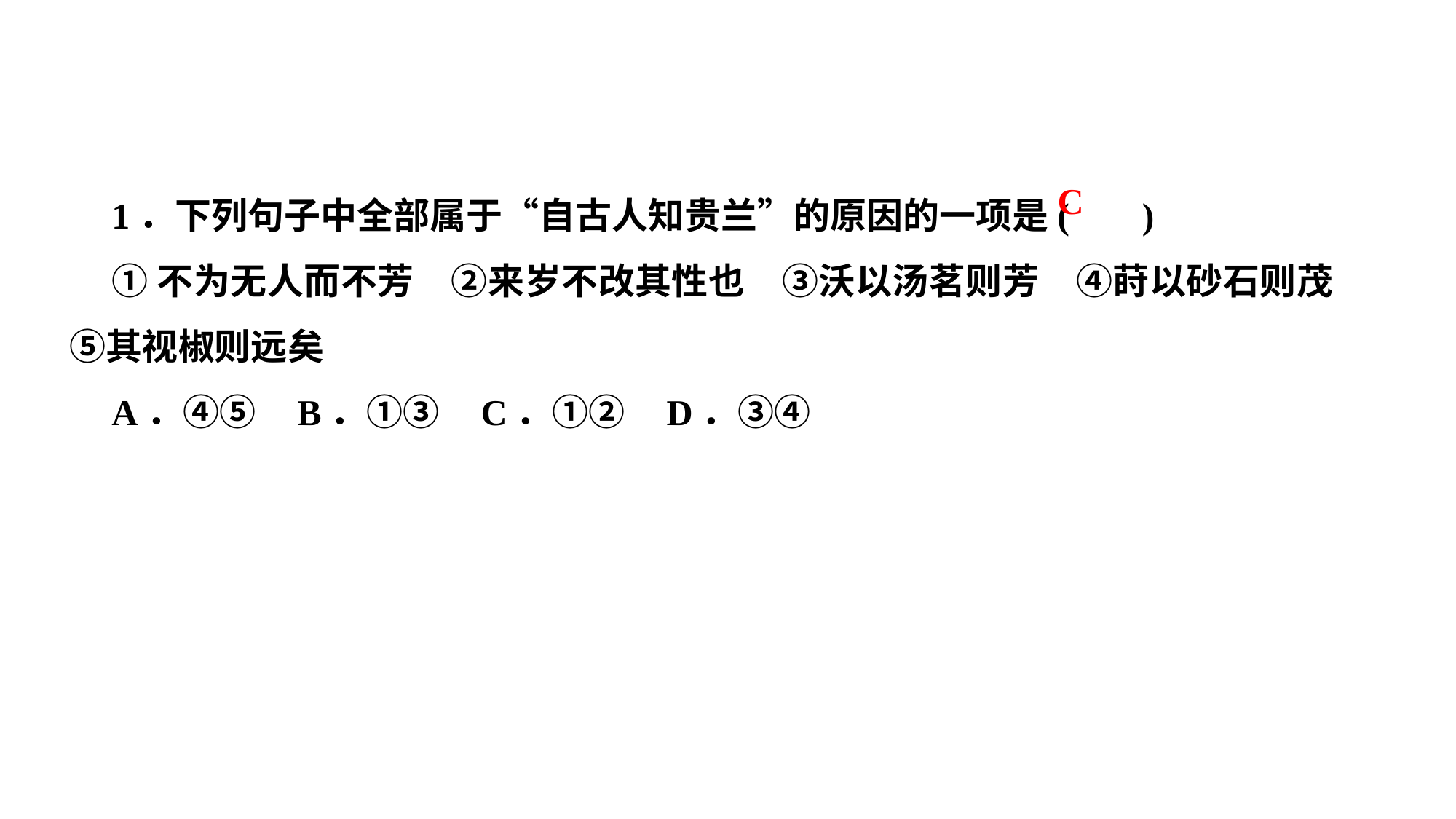

1．下列句子中全部属于“自古人知贵兰”的原因的一项是(        )
①不为无人而不芳　②来岁不改其性也　③沃以汤茗则芳　④莳以砂石则茂　⑤其视椒则远矣
A．④⑤    B．①③    C．①②    D．③④
C